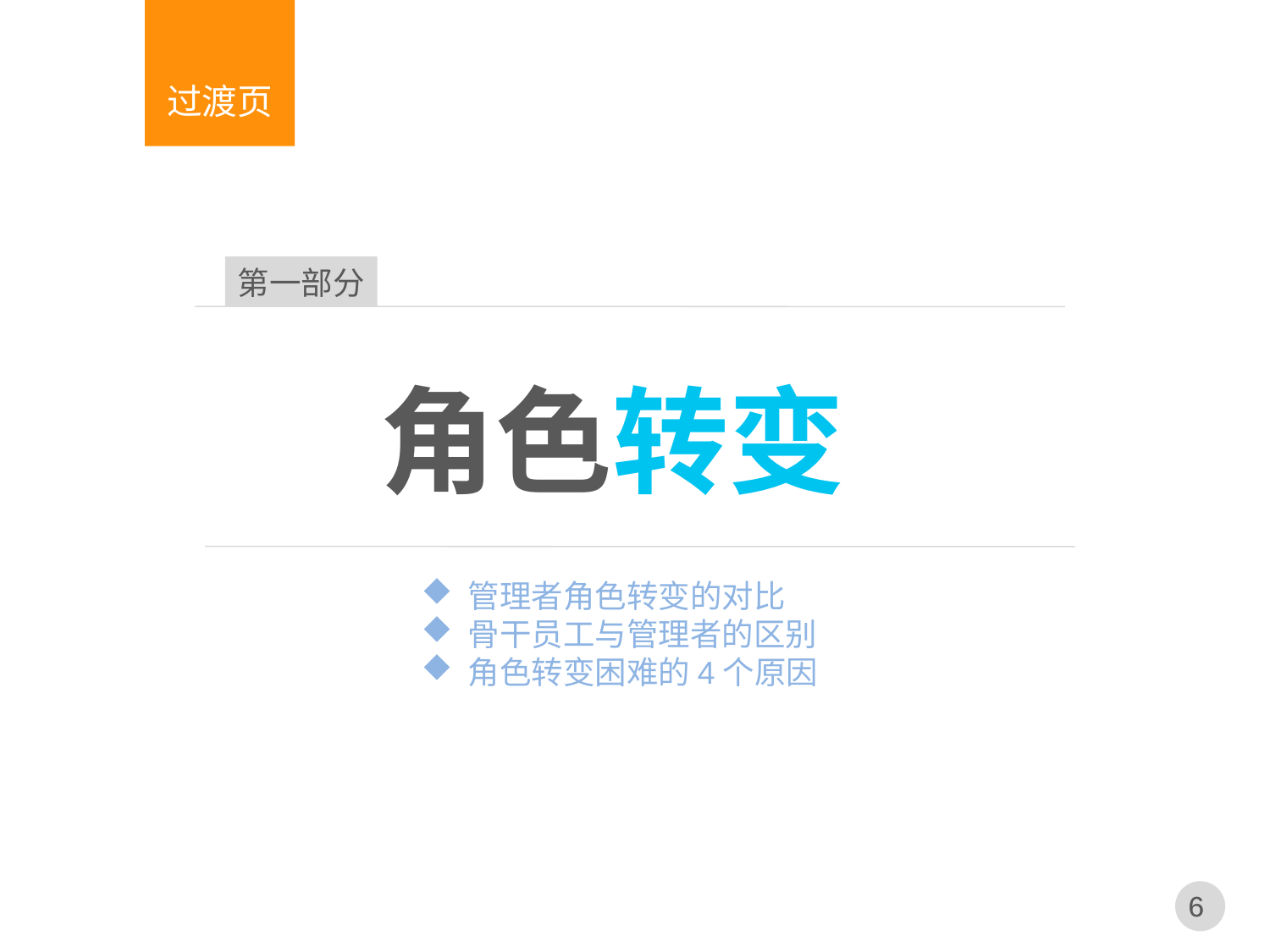

第一部分
角色转变
 管理者角色转变的对比
 骨干员工与管理者的区别
 角色转变困难的4个原因

6